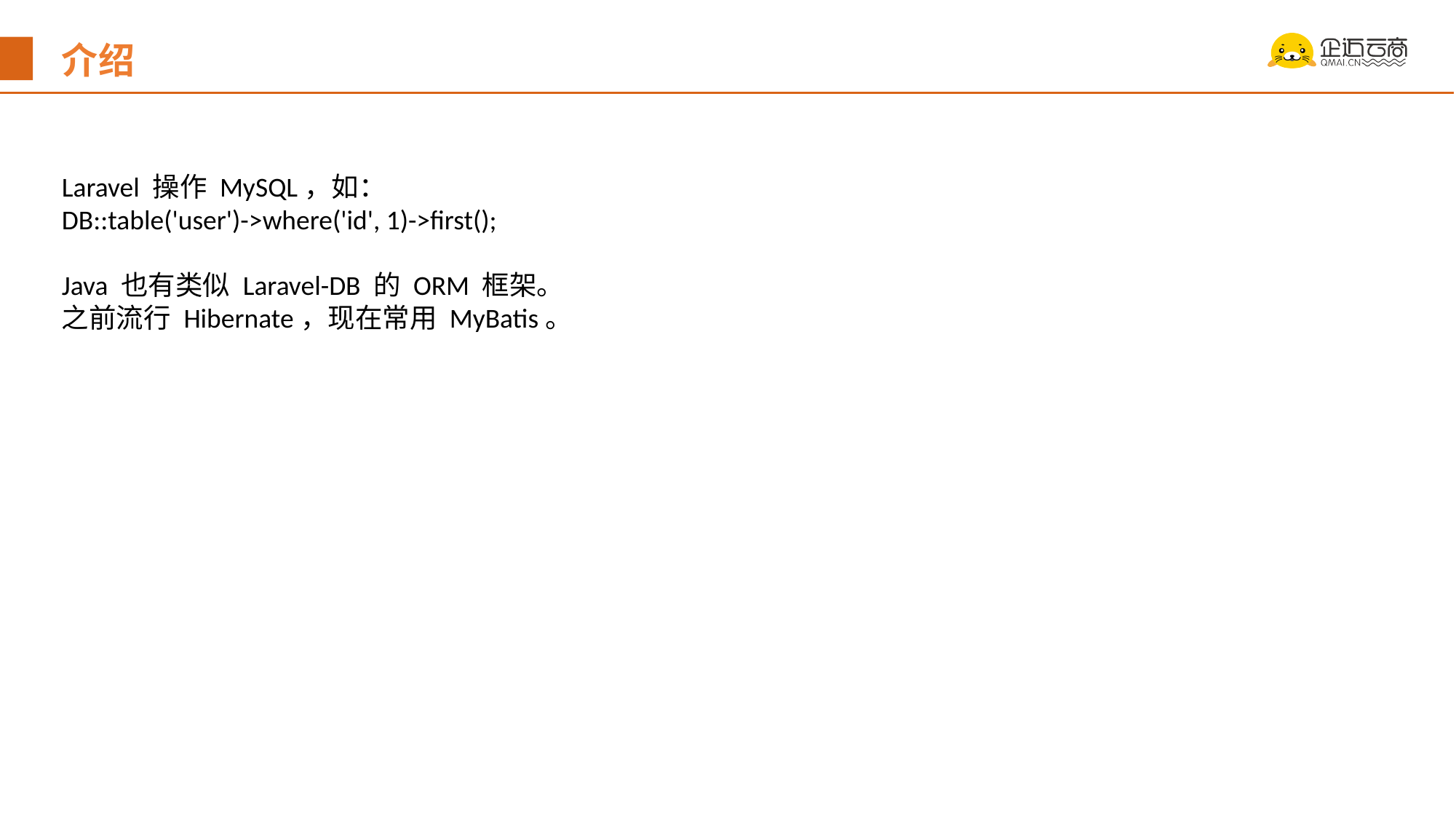

介绍

Laravel 操作 MySQL，如：
DB::table('user')->where('id', 1)->first();

Java 也有类似 Laravel-DB 的 ORM 框架。
之前流行 Hibernate，现在常用 MyBatis。